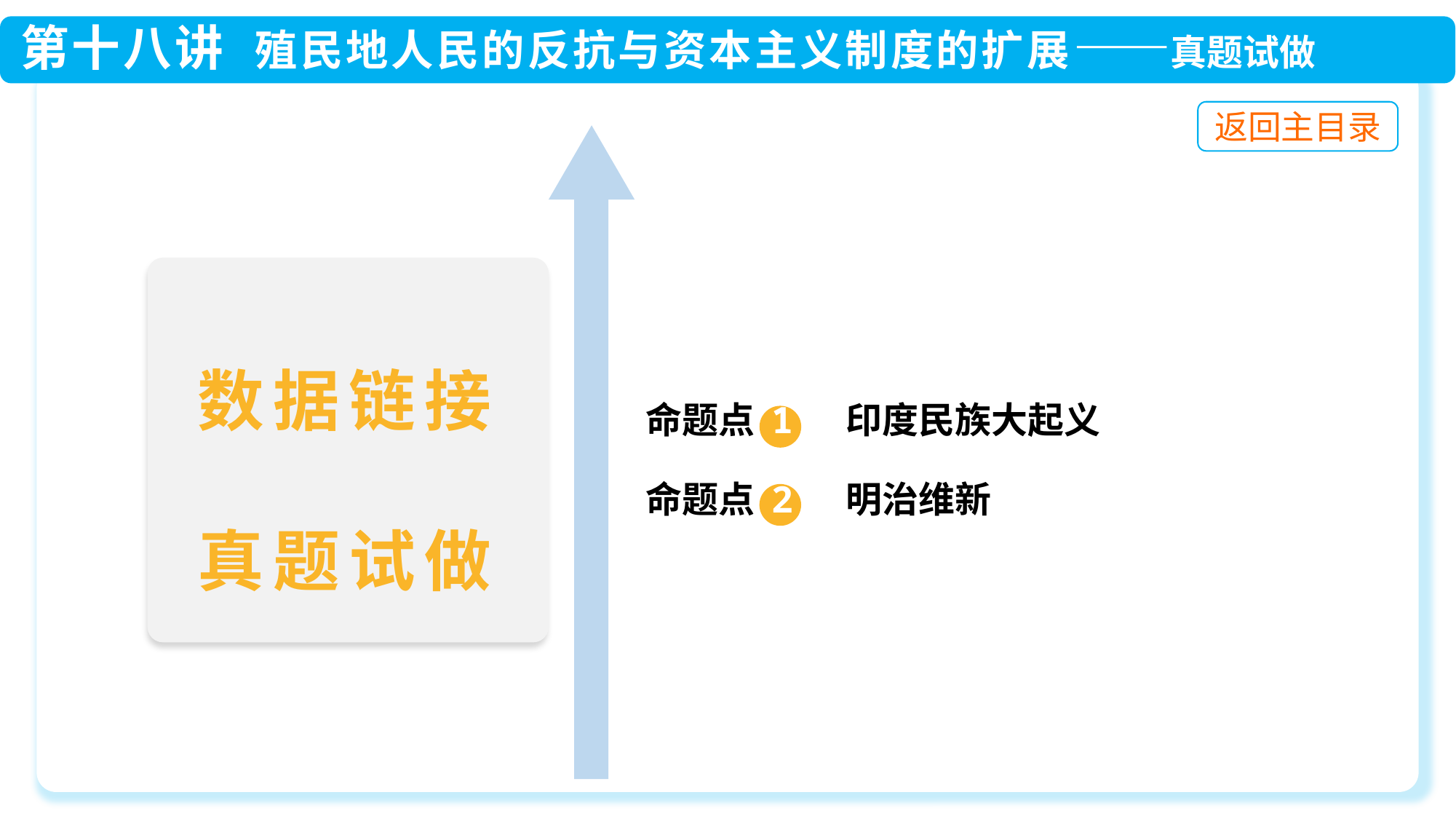

数据链接
真题试做
命题点 1  印度民族大起义
命题点 2  明治维新